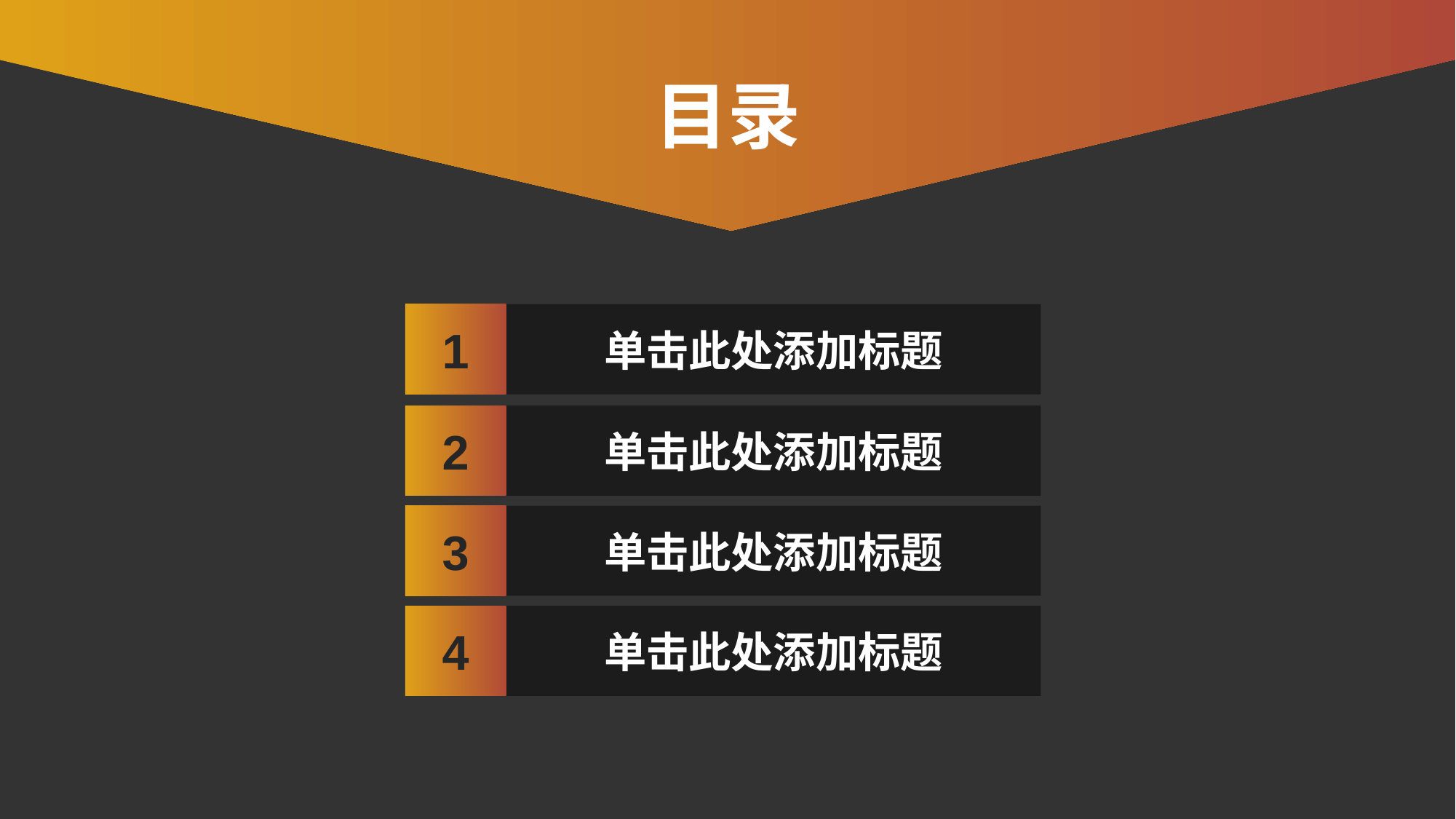

目录
1
单击此处添加标题
2
单击此处添加标题
3
单击此处添加标题
4
单击此处添加标题